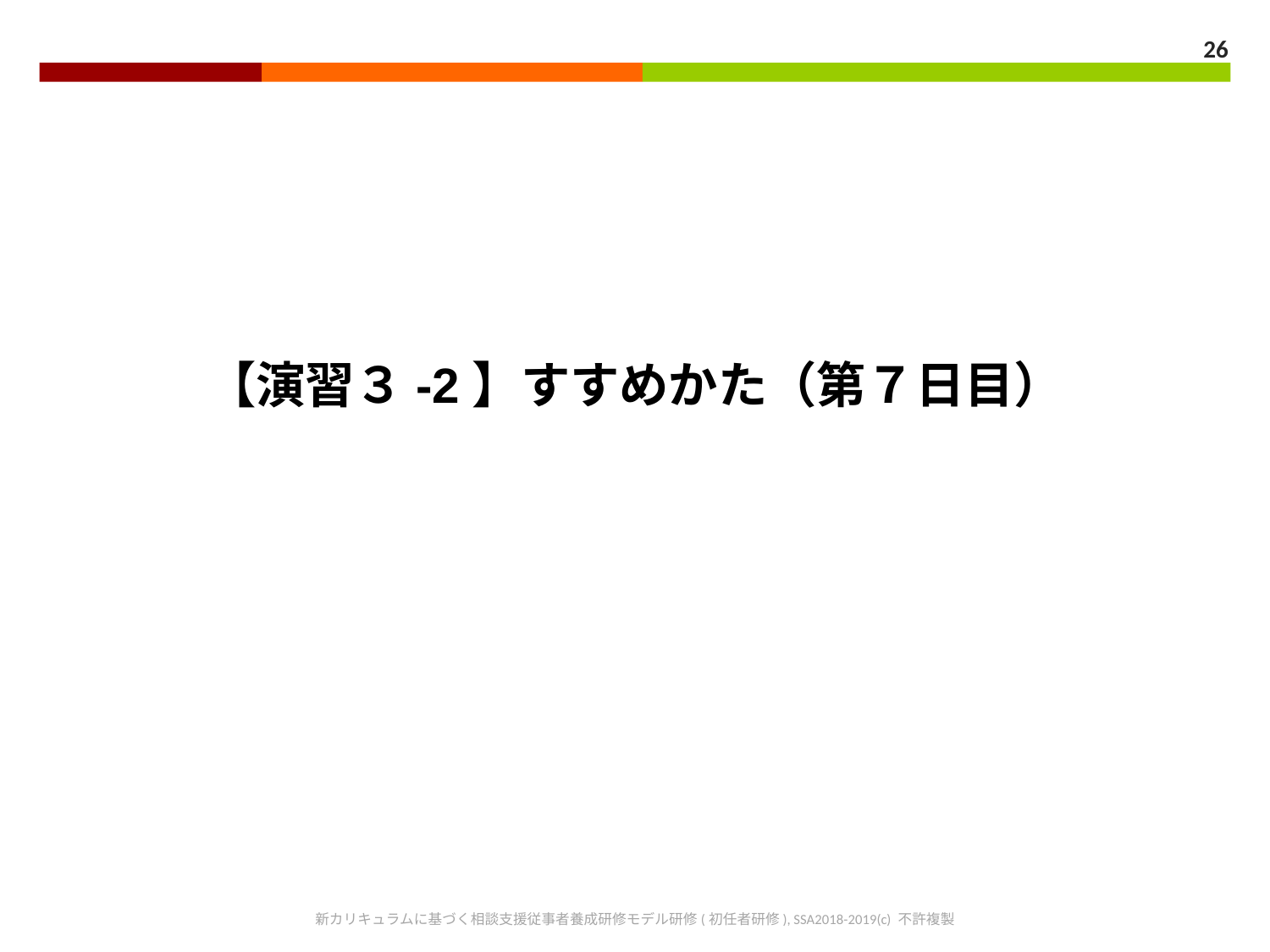

26
【演習３-2】すすめかた（第７日目）
新カリキュラムに基づく相談支援従事者養成研修モデル研修(初任者研修), SSA2018-2019(c) 不許複製